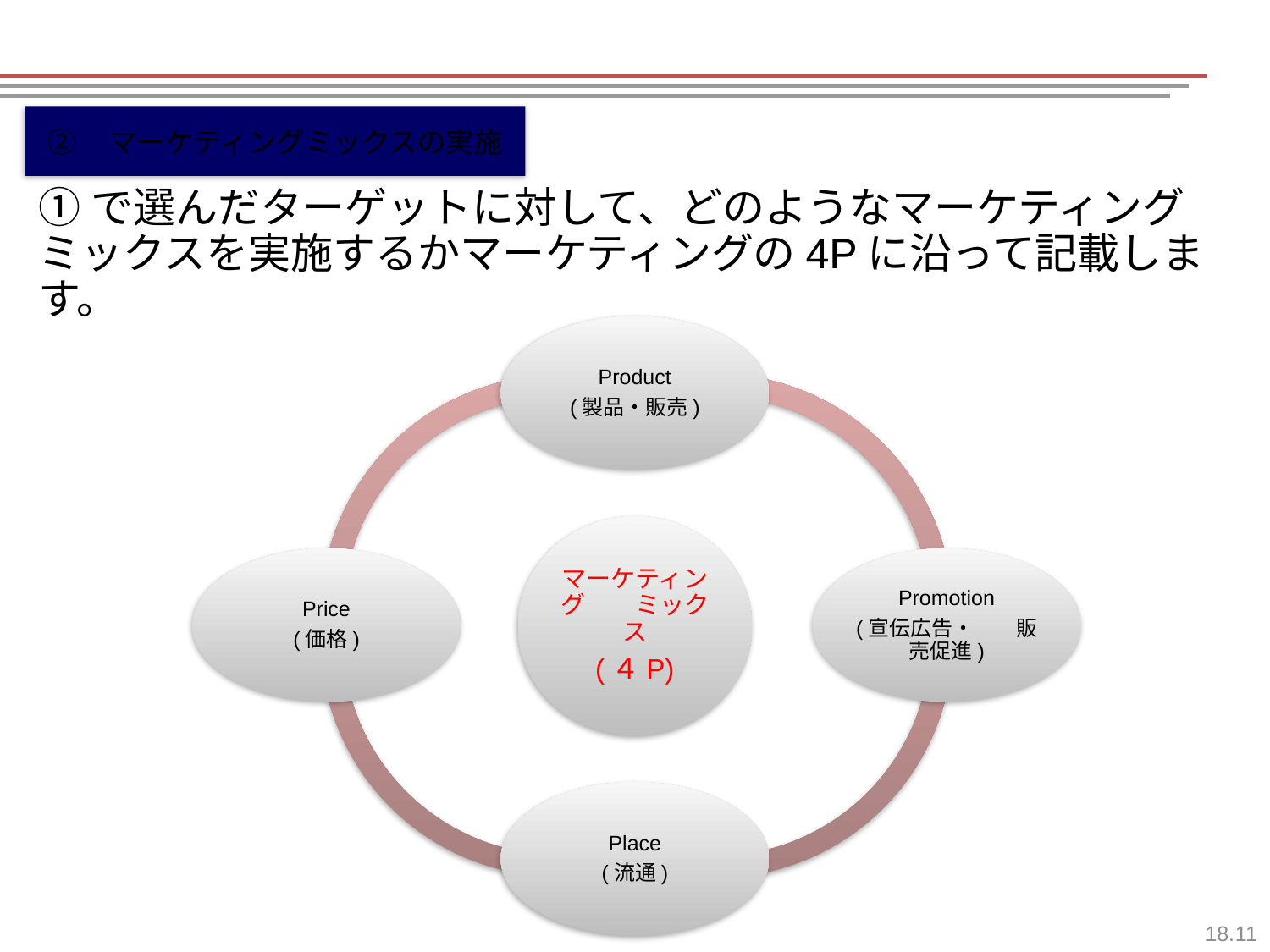

②　マーケティングミックスの実施
①で選んだターゲットに対して、どのようなマーケティングミックスを実施するかマーケティングの4Pに沿って記載します。
マーケティング　　ミックス
(４P)
Product
(製品・販売)
Promotion
(宣伝広告・　　販売促進)
Place
(流通)
Price
(価格)
11